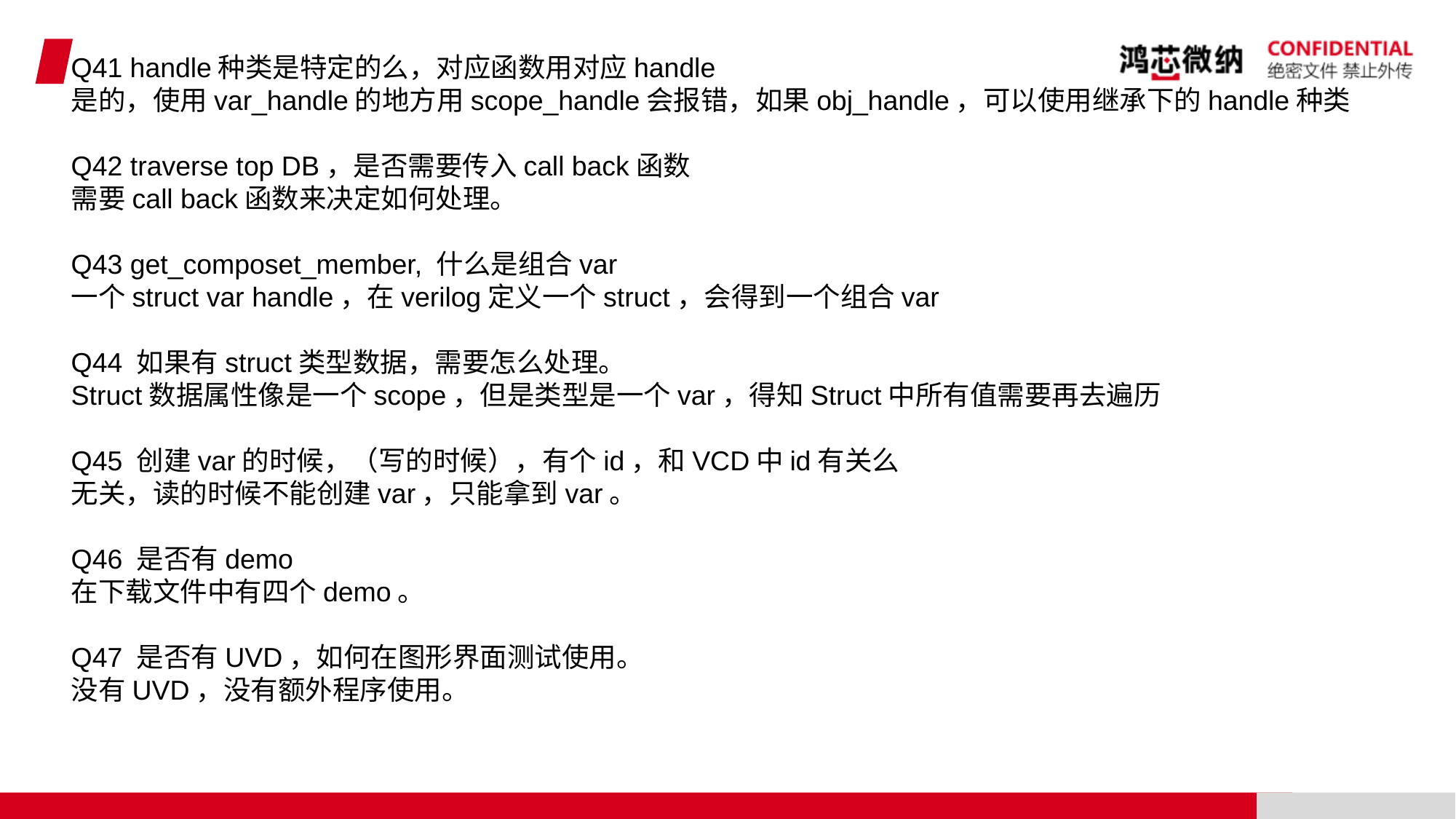

Q41 handle种类是特定的么，对应函数用对应handle
是的，使用var_handle的地方用scope_handle会报错，如果obj_handle，可以使用继承下的handle种类

Q42 traverse top DB，是否需要传入call back函数
需要call back函数来决定如何处理。

Q43 get_composet_member, 什么是组合var
一个struct var handle，在verilog定义一个struct，会得到一个组合var

Q44 如果有struct类型数据，需要怎么处理。
Struct数据属性像是一个scope，但是类型是一个var，得知Struct中所有值需要再去遍历

Q45 创建var的时候，（写的时候），有个id，和VCD中id有关么
无关，读的时候不能创建var，只能拿到var。

Q46 是否有demo
在下载文件中有四个demo。

Q47 是否有UVD，如何在图形界面测试使用。
没有UVD，没有额外程序使用。